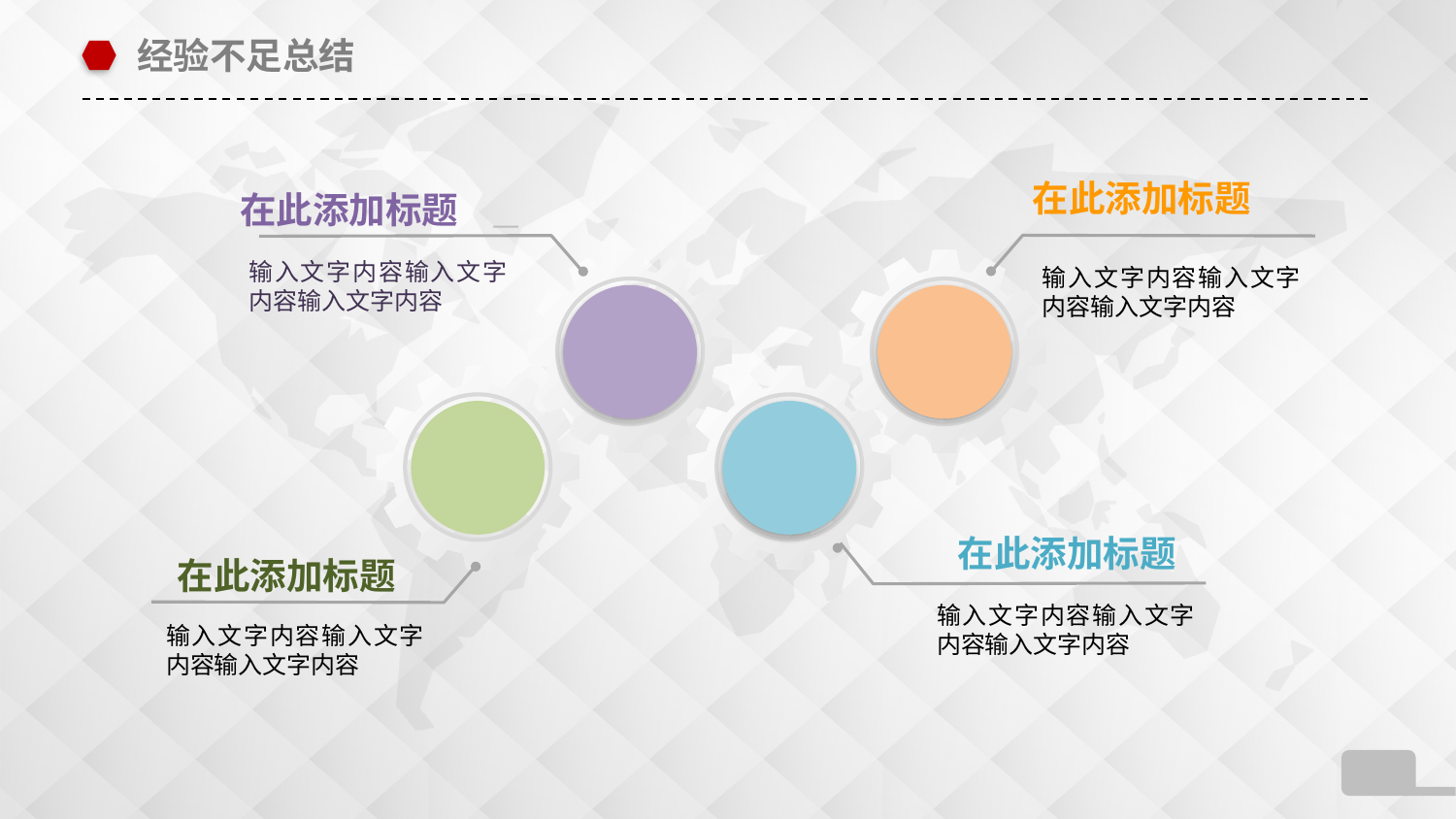

经验不足总结

在此添加标题

输入文字内容输入文字内容输入文字内容
在此添加标题

输入文字内容输入文字内容输入文字内容

输入文字内容输入文字内容输入文字内容

在此添加标题
输入文字内容输入文字内容输入文字内容
在此添加标题